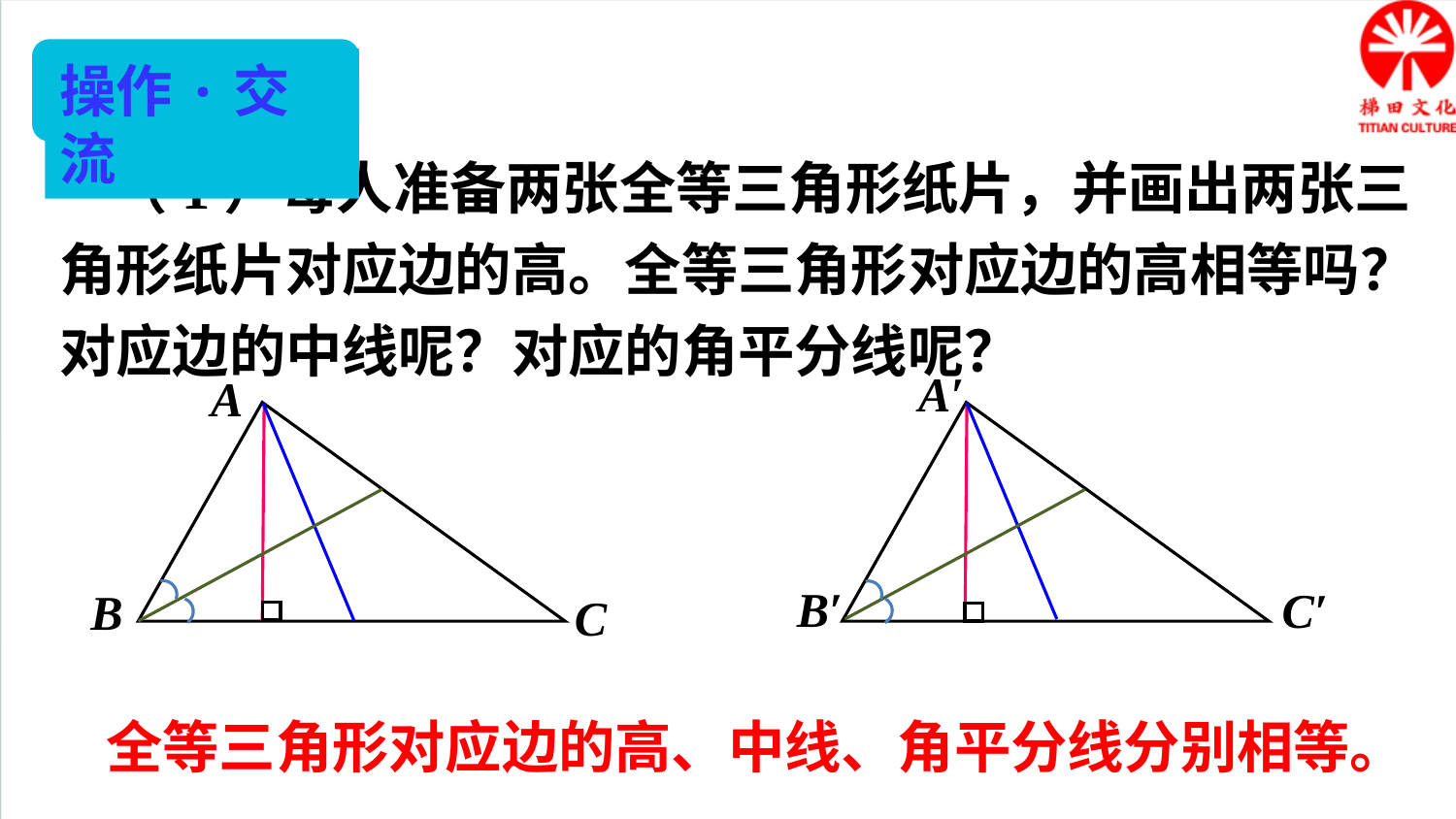

操作·交流
   （1）每人准备两张全等三角形纸片，并画出两张三角形纸片对应边的高。全等三角形对应边的高相等吗？对应边的中线呢？对应的角平分线呢？
A′
A

B′
C′
B
C

全等三角形对应边的高、中线、角平分线分别相等。